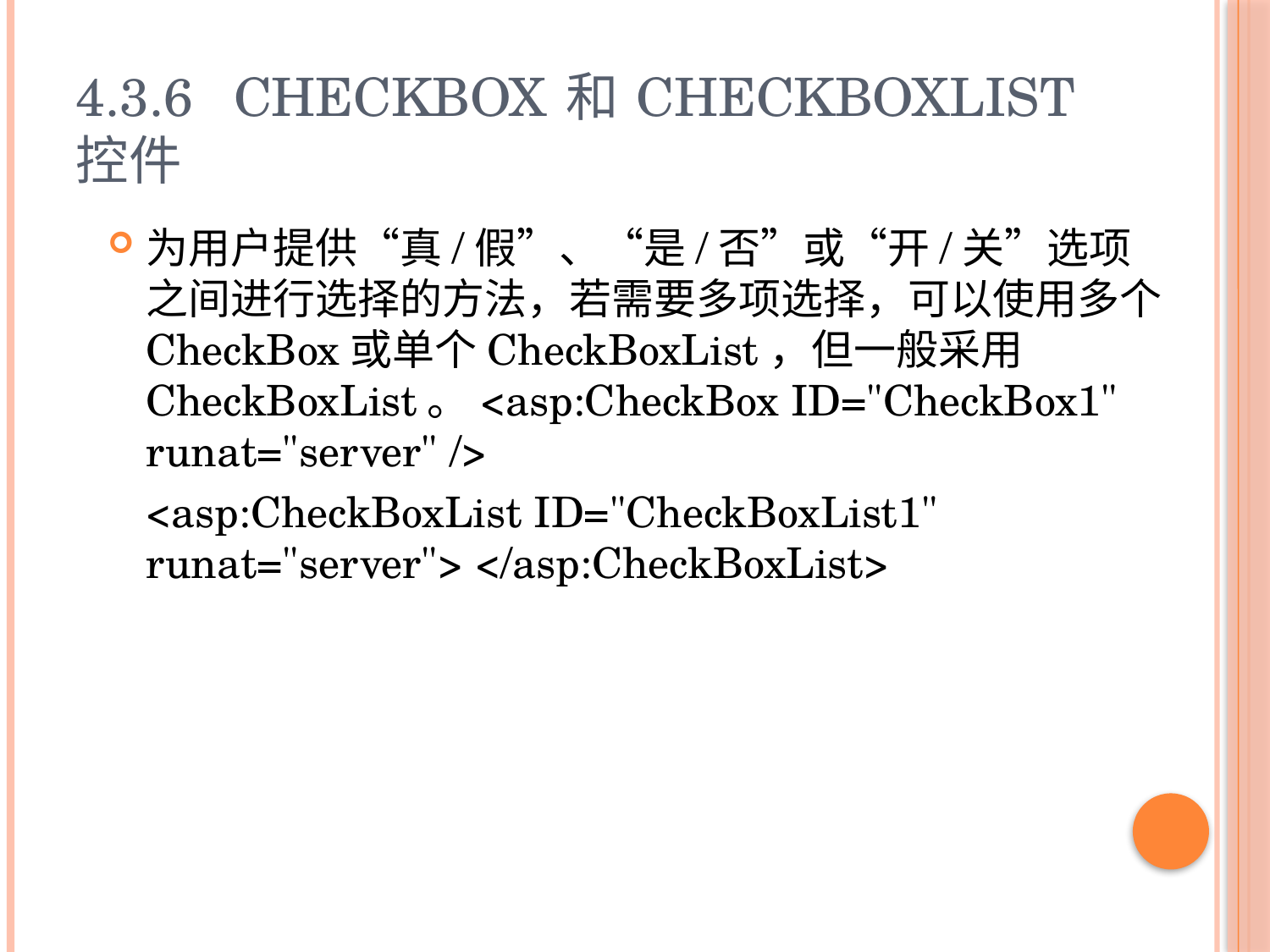

# 4.3.6  CheckBox和CheckBoxList控件
为用户提供“真/假”、“是/否”或“开/关”选项之间进行选择的方法，若需要多项选择，可以使用多个CheckBox或单个CheckBoxList，但一般采用CheckBoxList。<asp:CheckBox ID="CheckBox1" runat="server" />
	<asp:CheckBoxList ID="CheckBoxList1" runat="server"> </asp:CheckBoxList>
38